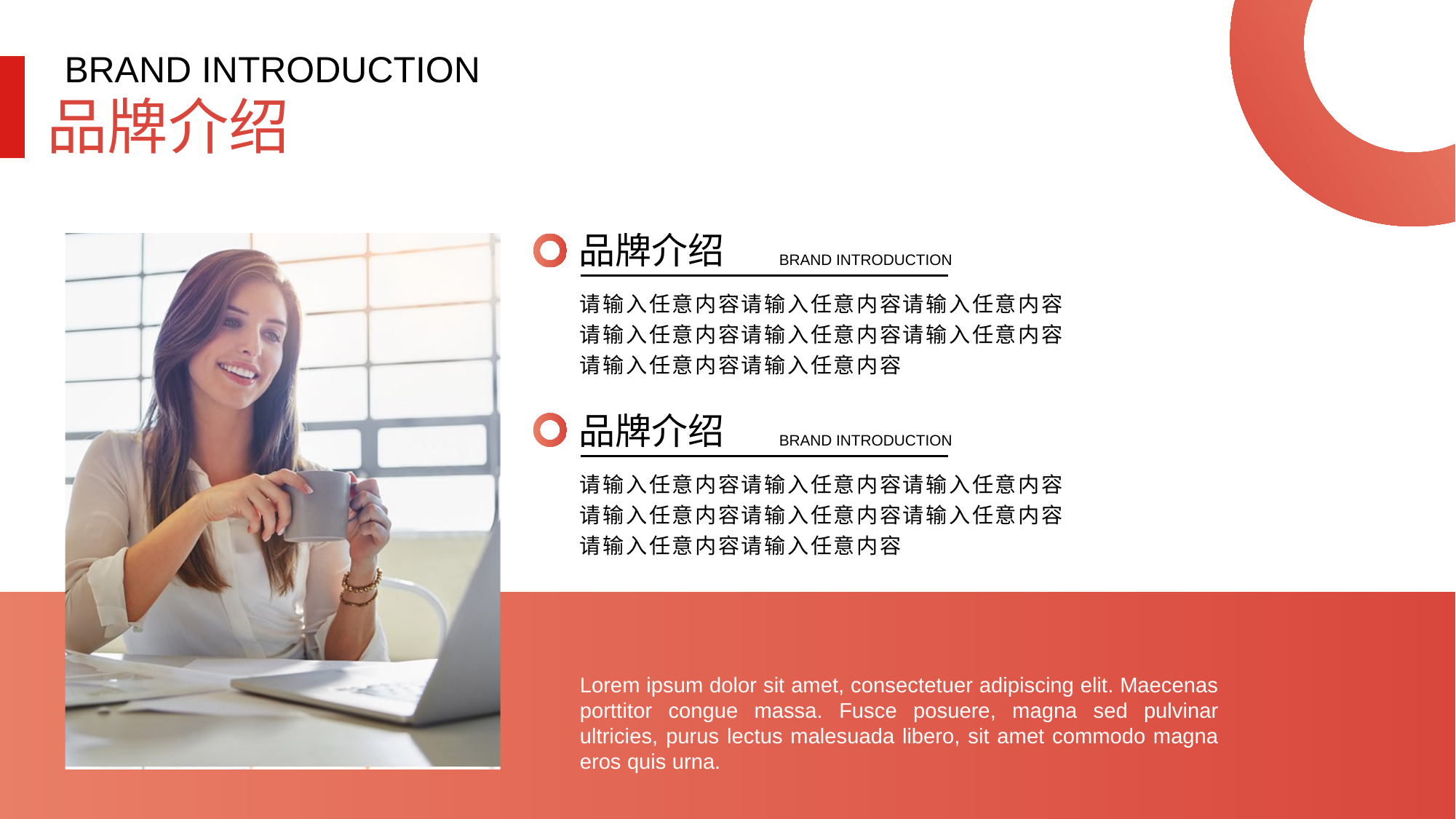

BRAND INTRODUCTION

品牌介绍
品牌介绍

BRAND INTRODUCTION
请输入任意内容请输入任意内容请输入任意内容
请输入任意内容请输入任意内容请输入任意内容
请输入任意内容请输入任意内容
品牌介绍

BRAND INTRODUCTION
请输入任意内容请输入任意内容请输入任意内容
请输入任意内容请输入任意内容请输入任意内容
请输入任意内容请输入任意内容

Lorem ipsum dolor sit amet, consectetuer adipiscing elit. Maecenas porttitor congue massa. Fusce posuere, magna sed pulvinar ultricies, purus lectus malesuada libero, sit amet commodo magna eros quis urna.